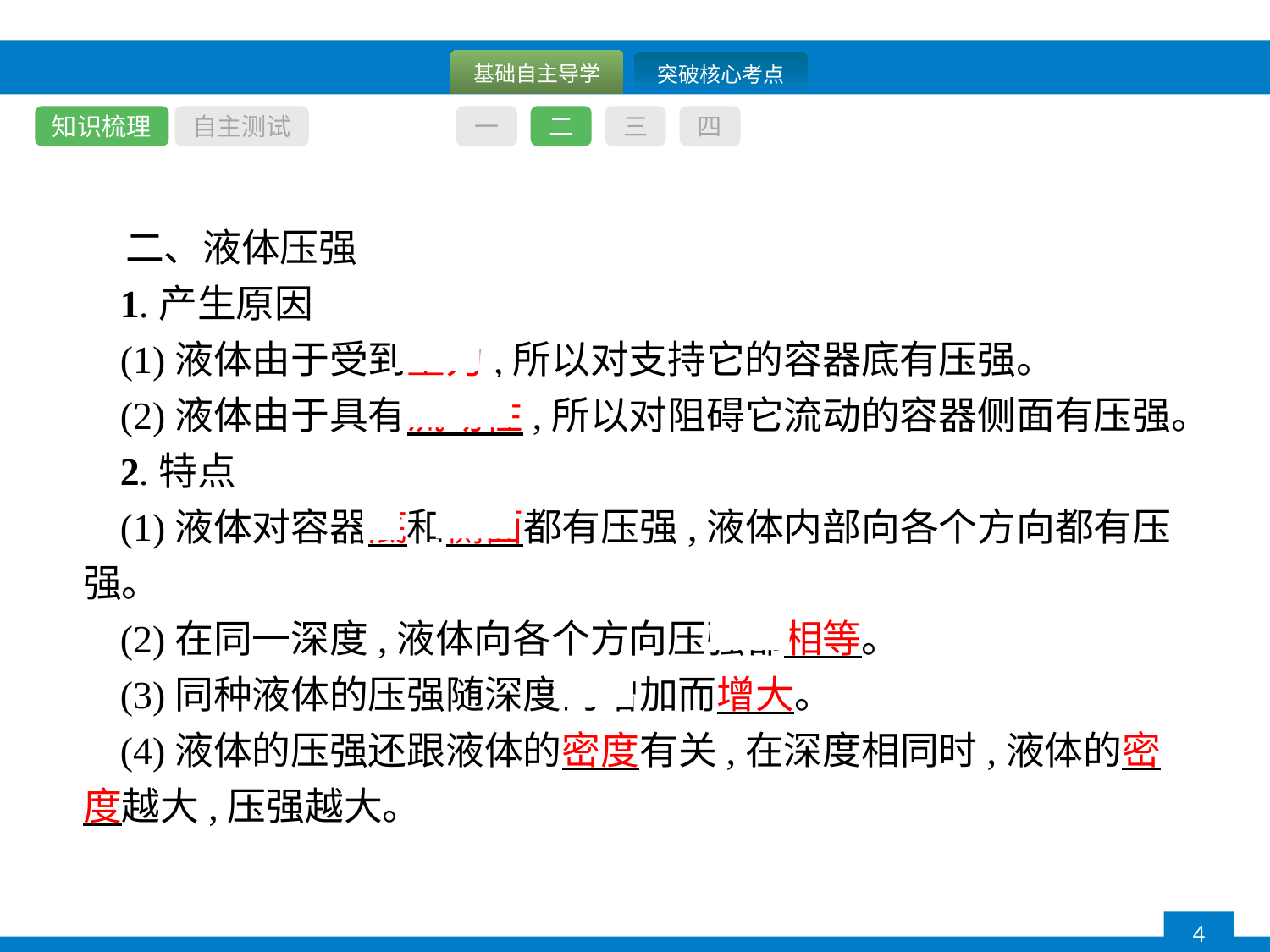

知识梳理
自主测试
一
二
三
四
二、液体压强
1.产生原因
(1)液体由于受到重力,所以对支持它的容器底有压强。
(2)液体由于具有流动性,所以对阻碍它流动的容器侧面有压强。
2.特点
(1)液体对容器底和侧面都有压强,液体内部向各个方向都有压强。
(2)在同一深度,液体向各个方向压强都相等。
(3)同种液体的压强随深度的增加而增大。
(4)液体的压强还跟液体的密度有关,在深度相同时,液体的密度越大,压强越大。